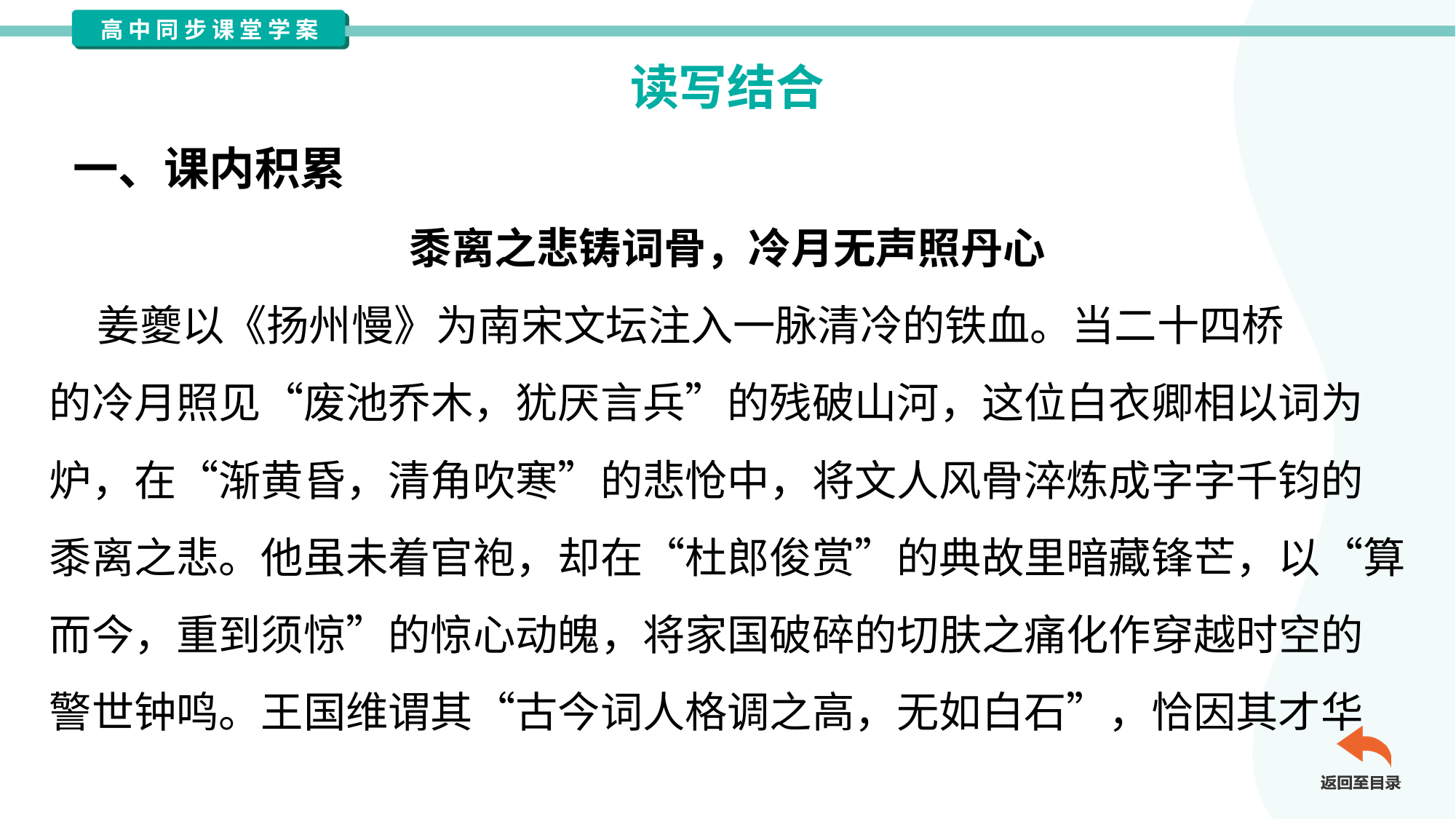

读写结合
一、课内积累
黍离之悲铸词骨，冷月无声照丹心
    姜夔以《扬州慢》为南宋文坛注入一脉清冷的铁血。当二十四桥
的冷月照见“废池乔木，犹厌言兵”的残破山河，这位白衣卿相以词为
炉，在“渐黄昏，清角吹寒”的悲怆中，将文人风骨淬炼成字字千钧的
黍离之悲。他虽未着官袍，却在“杜郎俊赏”的典故里暗藏锋芒，以“算
而今，重到须惊”的惊心动魄，将家国破碎的切肤之痛化作穿越时空的
警世钟鸣。王国维谓其“古今词人格调之高，无如白石”，恰因其才华